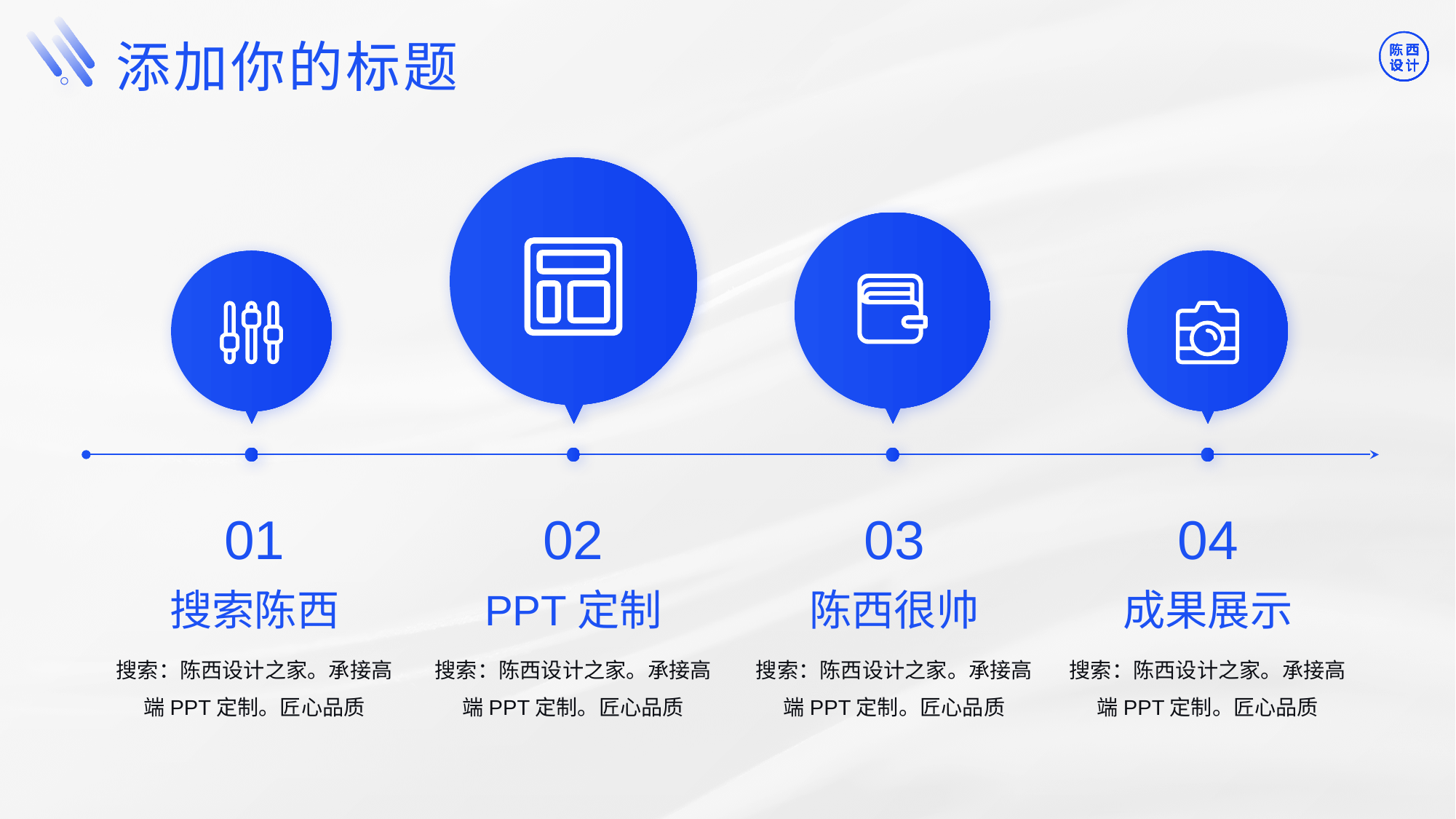

©版权所有：陈西设计之家(微信号：2090298045）
©版权所属公司：合肥陈西文化传媒科技有限公司
©版权所有：陈西设计之家(微信号：2090298045）
©版权所属公司：合肥陈西文化传媒科技有限公司
添加你的标题

01
02
03
04
搜索陈西
PPT定制
陈西很帅
成果展示
搜索：陈西设计之家。承接高端PPT定制。匠心品质
搜索：陈西设计之家。承接高端PPT定制。匠心品质
搜索：陈西设计之家。承接高端PPT定制。匠心品质
搜索：陈西设计之家。承接高端PPT定制。匠心品质
©版权所有：陈西设计之家(微信号：2090298045）
©版权所属公司：合肥陈西文化传媒科技有限公司